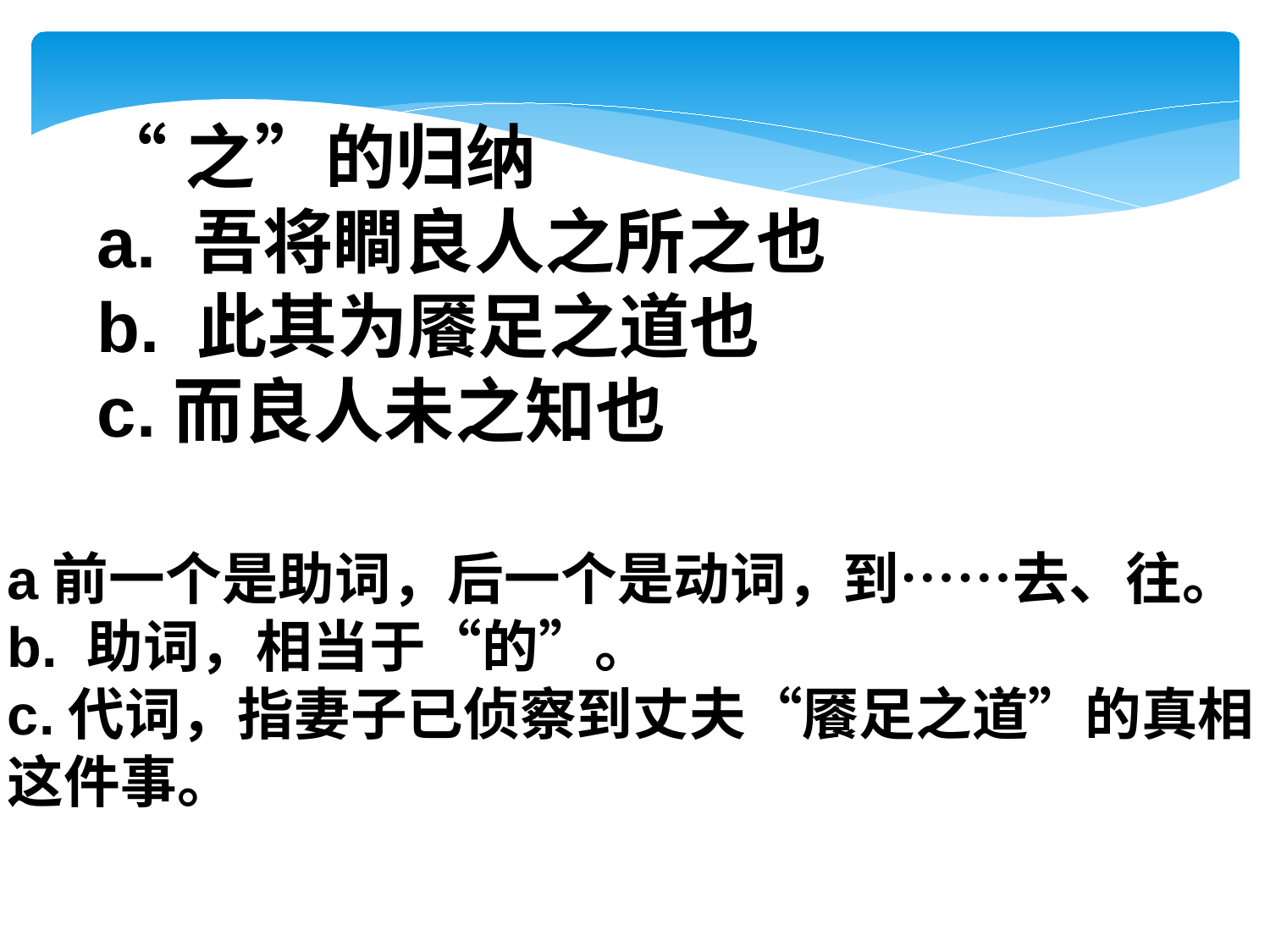

“之”的归纳
a. 吾将瞷良人之所之也
b. 此其为餍足之道也
c.而良人未之知也
a前一个是助词，后一个是动词，到……去、往。
b. 助词，相当于“的”。
c.代词，指妻子已侦察到丈夫“餍足之道”的真相
这件事。